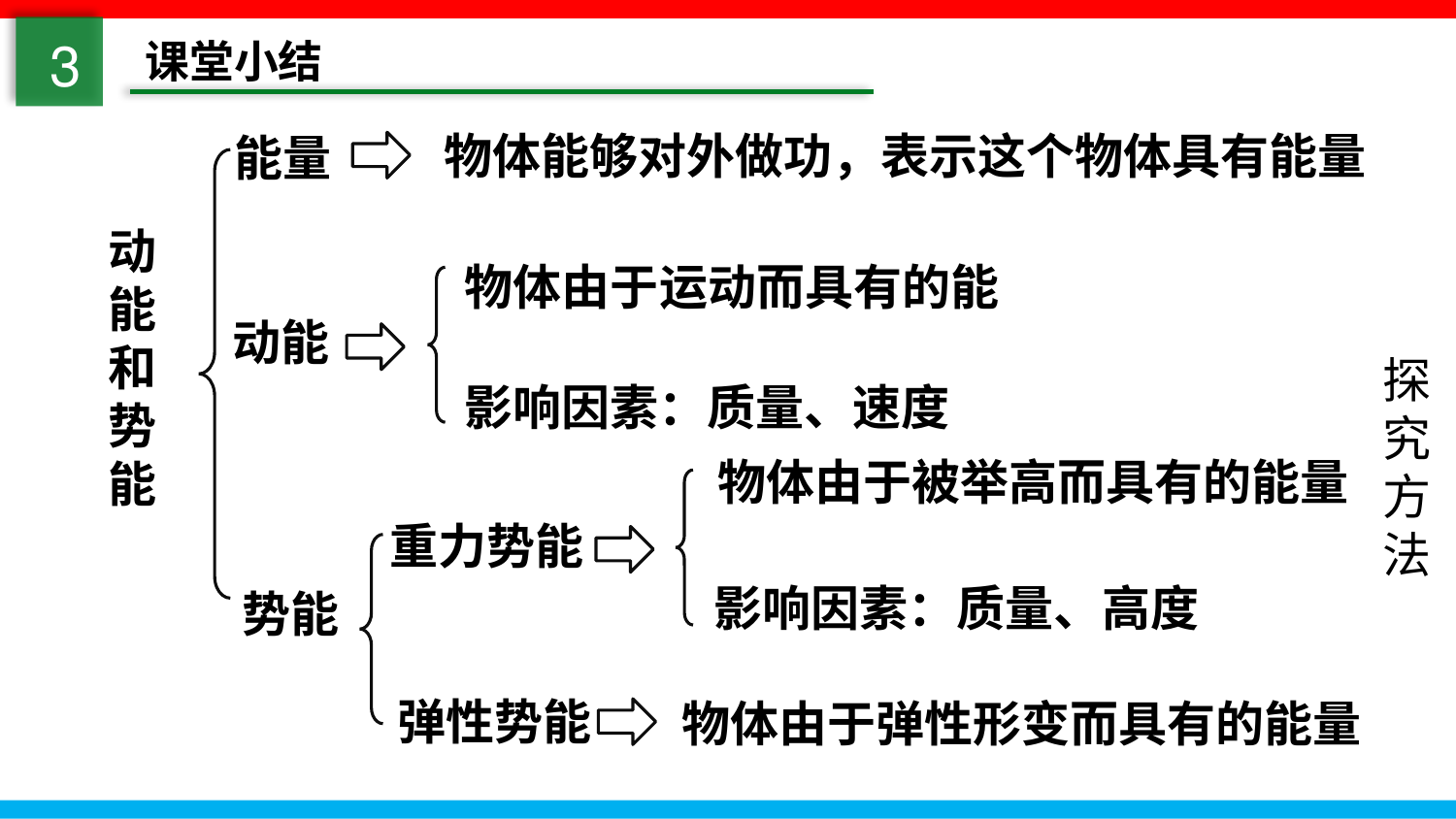

3
课堂小结
物体能够对外做功，表示这个物体具有能量
能量

动能和势能
物体由于运动而具有的能

动能

影响因素：质量、速度
物体由于被举高而具有的能量

重力势能

影响因素：质量、高度
势能
弹性势能
物体由于弹性形变而具有的能量

探究方法